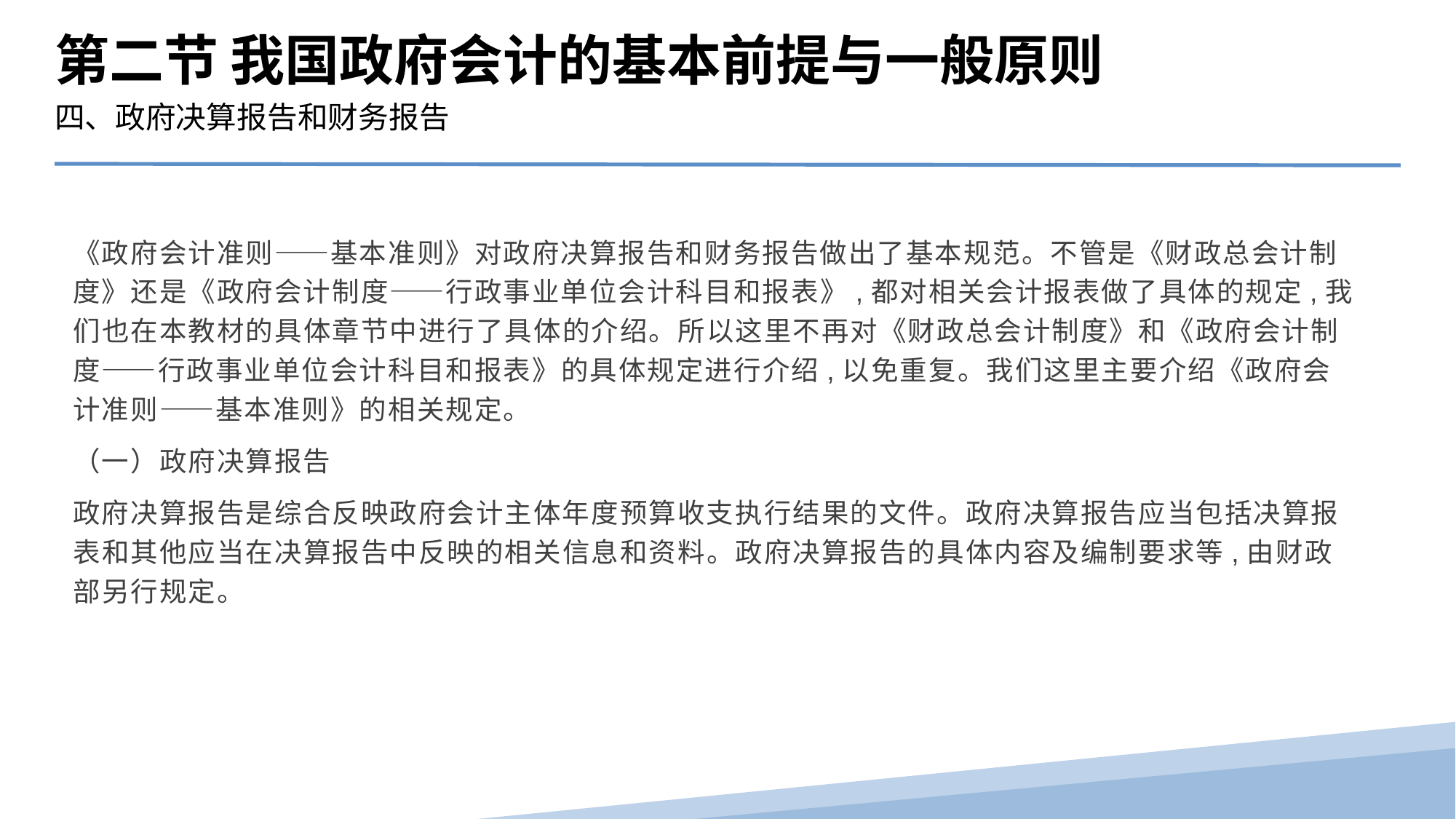

第二节 我国政府会计的基本前提与一般原则
四、政府决算报告和财务报告
《政府会计准则——基本准则》对政府决算报告和财务报告做出了基本规范。不管是《财政总会计制度》还是《政府会计制度——行政事业单位会计科目和报表》,都对相关会计报表做了具体的规定,我们也在本教材的具体章节中进行了具体的介绍。所以这里不再对《财政总会计制度》和《政府会计制度——行政事业单位会计科目和报表》的具体规定进行介绍,以免重复。我们这里主要介绍《政府会计准则——基本准则》的相关规定。
（一）政府决算报告
政府决算报告是综合反映政府会计主体年度预算收支执行结果的文件。政府决算报告应当包括决算报表和其他应当在决算报告中反映的相关信息和资料。政府决算报告的具体内容及编制要求等,由财政部另行规定。